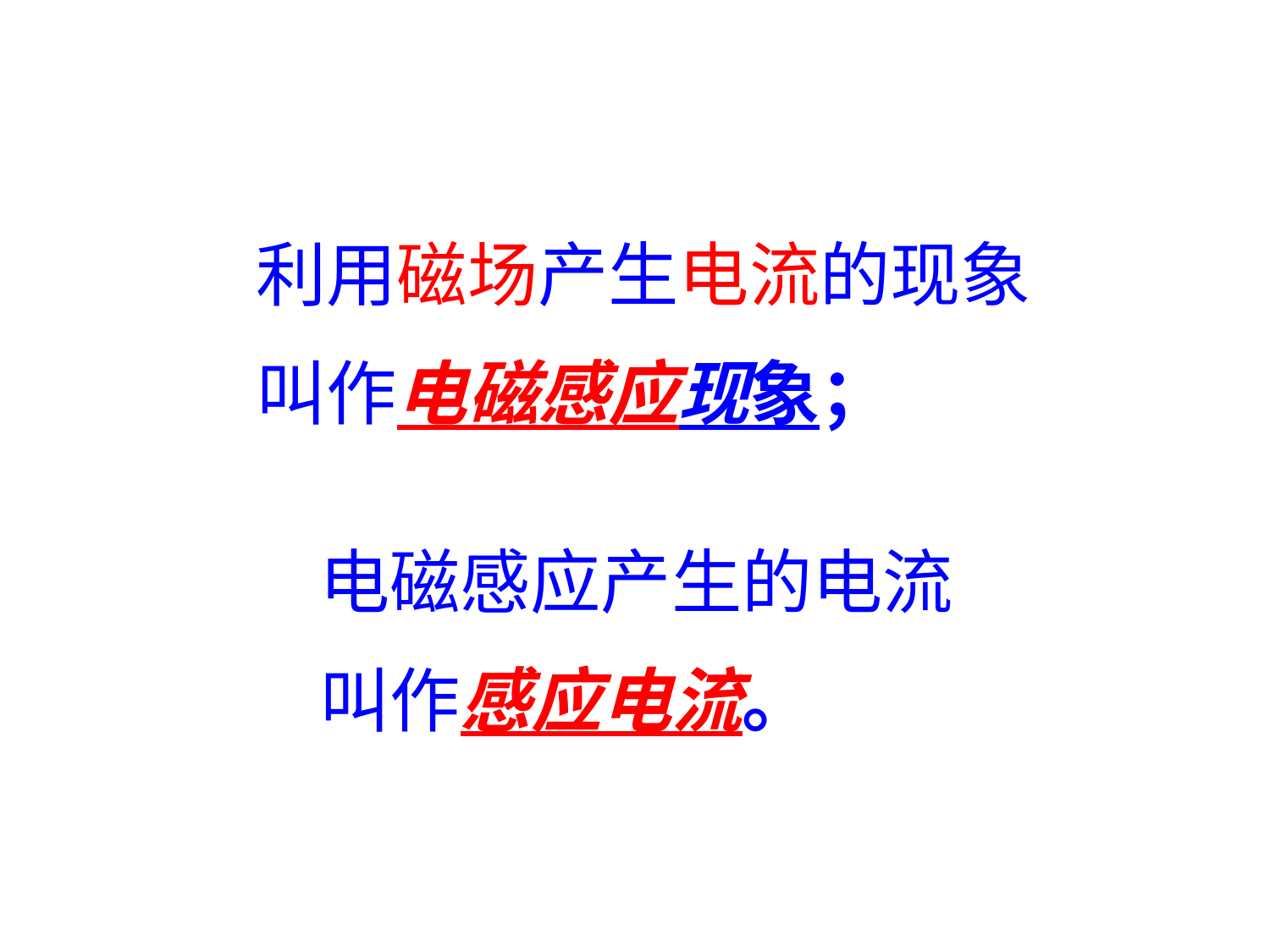

利用磁场产生电流的现象叫作电磁感应现象；
电磁感应产生的电流叫作感应电流。